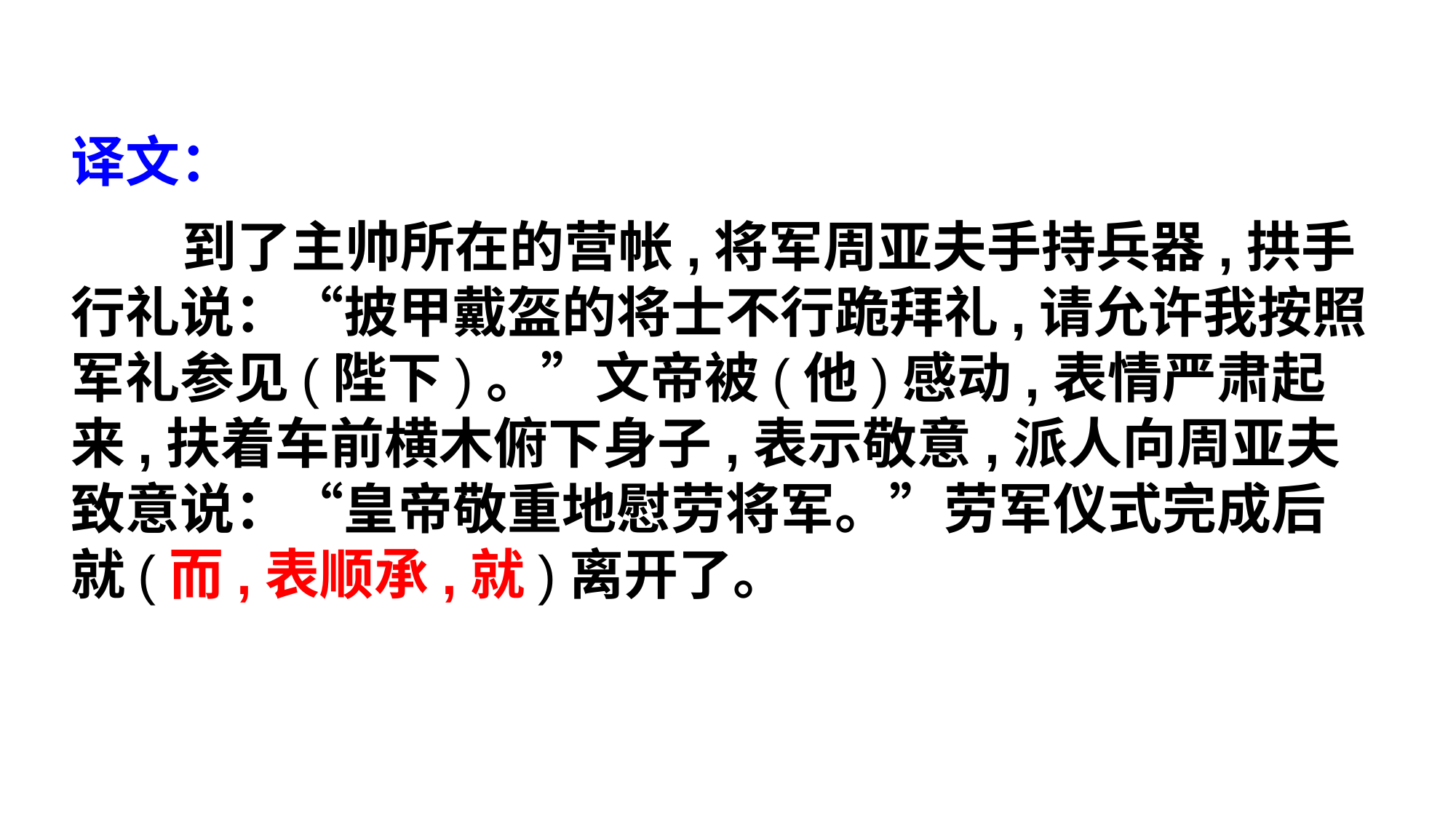

译文：
 到了主帅所在的营帐,将军周亚夫手持兵器,拱手行礼说：“披甲戴盔的将士不行跪拜礼,请允许我按照军礼参见(陛下)。”文帝被(他)感动,表情严肃起来,扶着车前横木俯下身子,表示敬意,派人向周亚夫致意说：“皇帝敬重地慰劳将军。”劳军仪式完成后就(而,表顺承,就)离开了。